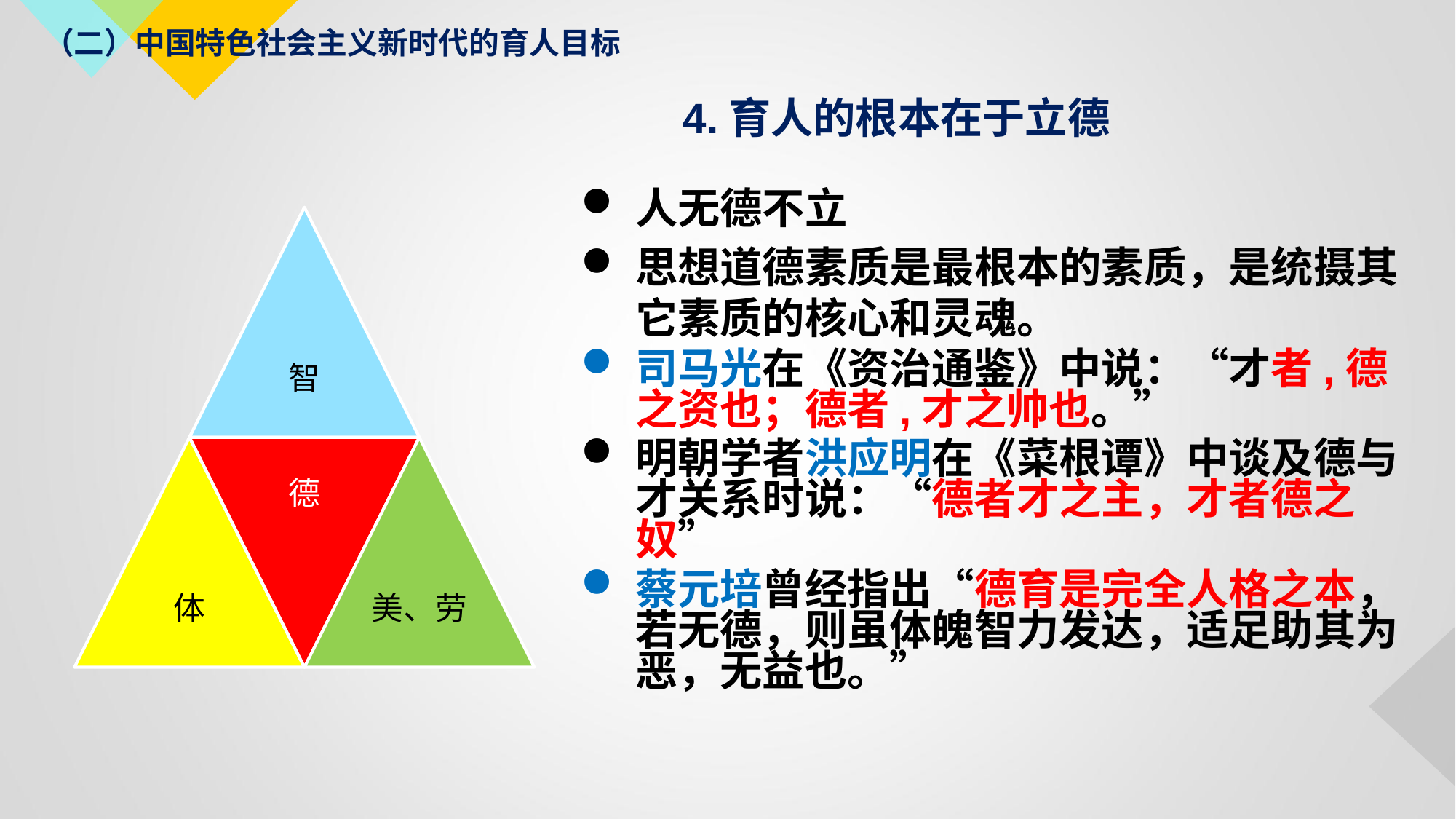

（二）中国特色社会主义新时代的育人目标
# 4.育人的根本在于立德
智
体
德
美、劳
人无德不立
思想道德素质是最根本的素质，是统摄其它素质的核心和灵魂。
司马光在《资治通鉴》中说：“才者,德之资也；德者,才之帅也。”
明朝学者洪应明在《菜根谭》中谈及德与才关系时说：“德者才之主，才者德之奴”
蔡元培曾经指出“德育是完全人格之本，若无德，则虽体魄智力发达，适足助其为恶，无益也。”